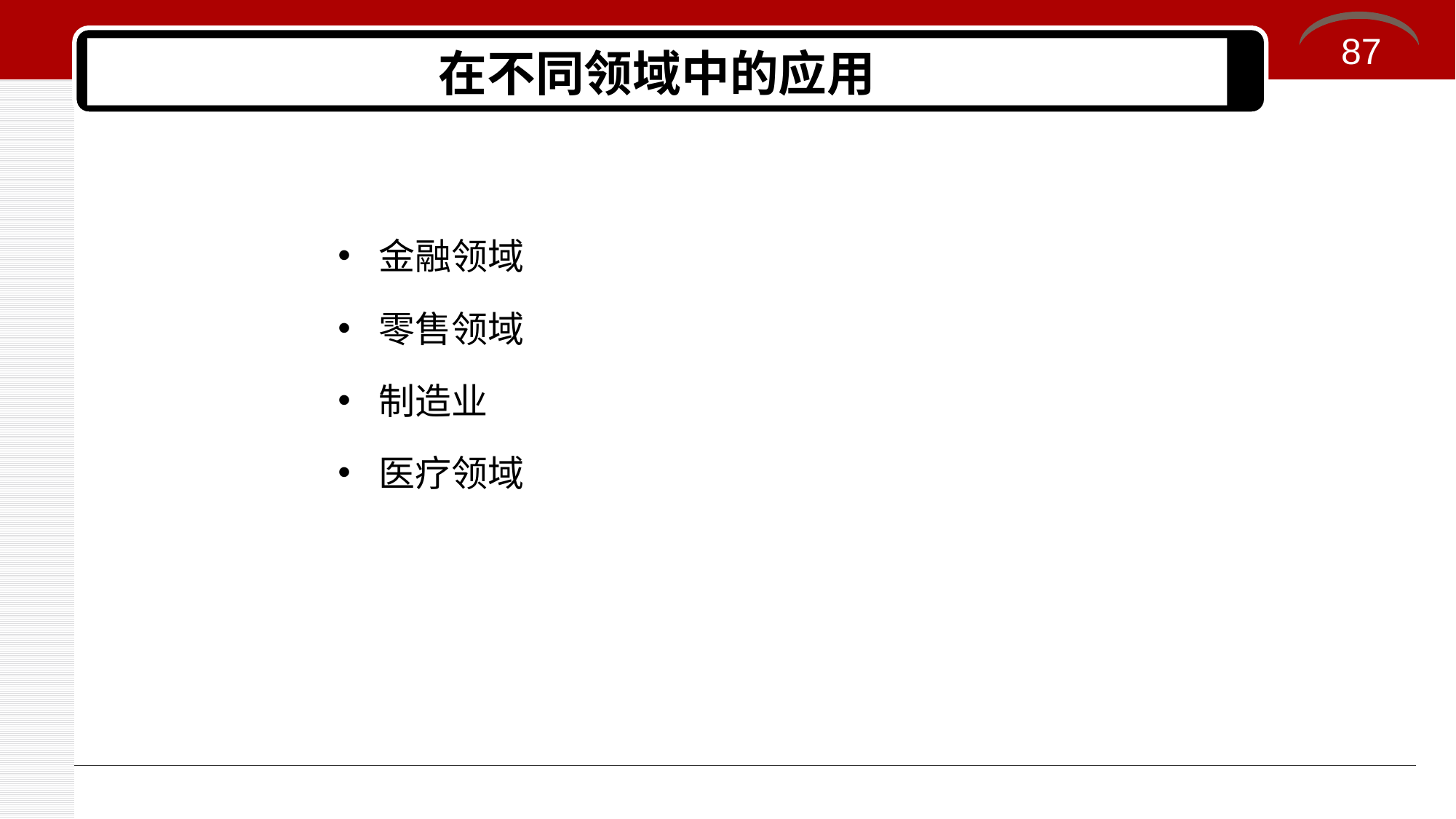

87
# 在不同领域中的应用
金融领域
零售领域
制造业
医疗领域